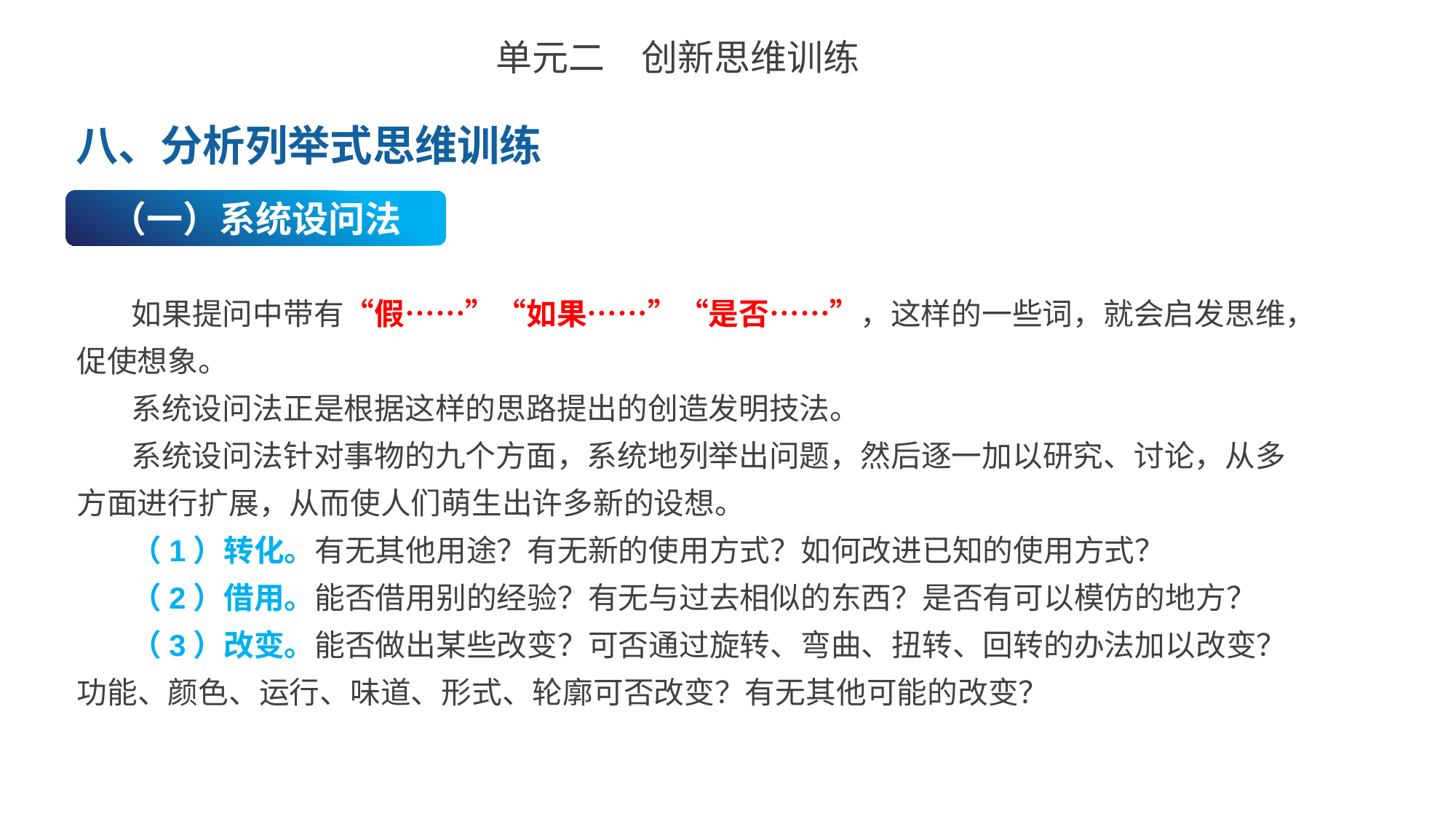

单元二　创新思维训练
八、分析列举式思维训练
（一）系统设问法
如果提问中带有“假……”“如果……”“是否……”，这样的一些词，就会启发思维，促使想象。
系统设问法正是根据这样的思路提出的创造发明技法。
系统设问法针对事物的九个方面，系统地列举出问题，然后逐一加以研究、讨论，从多方面进行扩展，从而使人们萌生出许多新的设想。
（1）转化。有无其他用途？有无新的使用方式？如何改进已知的使用方式？
（2）借用。能否借用别的经验？有无与过去相似的东西？是否有可以模仿的地方？
（3）改变。能否做出某些改变？可否通过旋转、弯曲、扭转、回转的办法加以改变？功能、颜色、运行、味道、形式、轮廓可否改变？有无其他可能的改变？